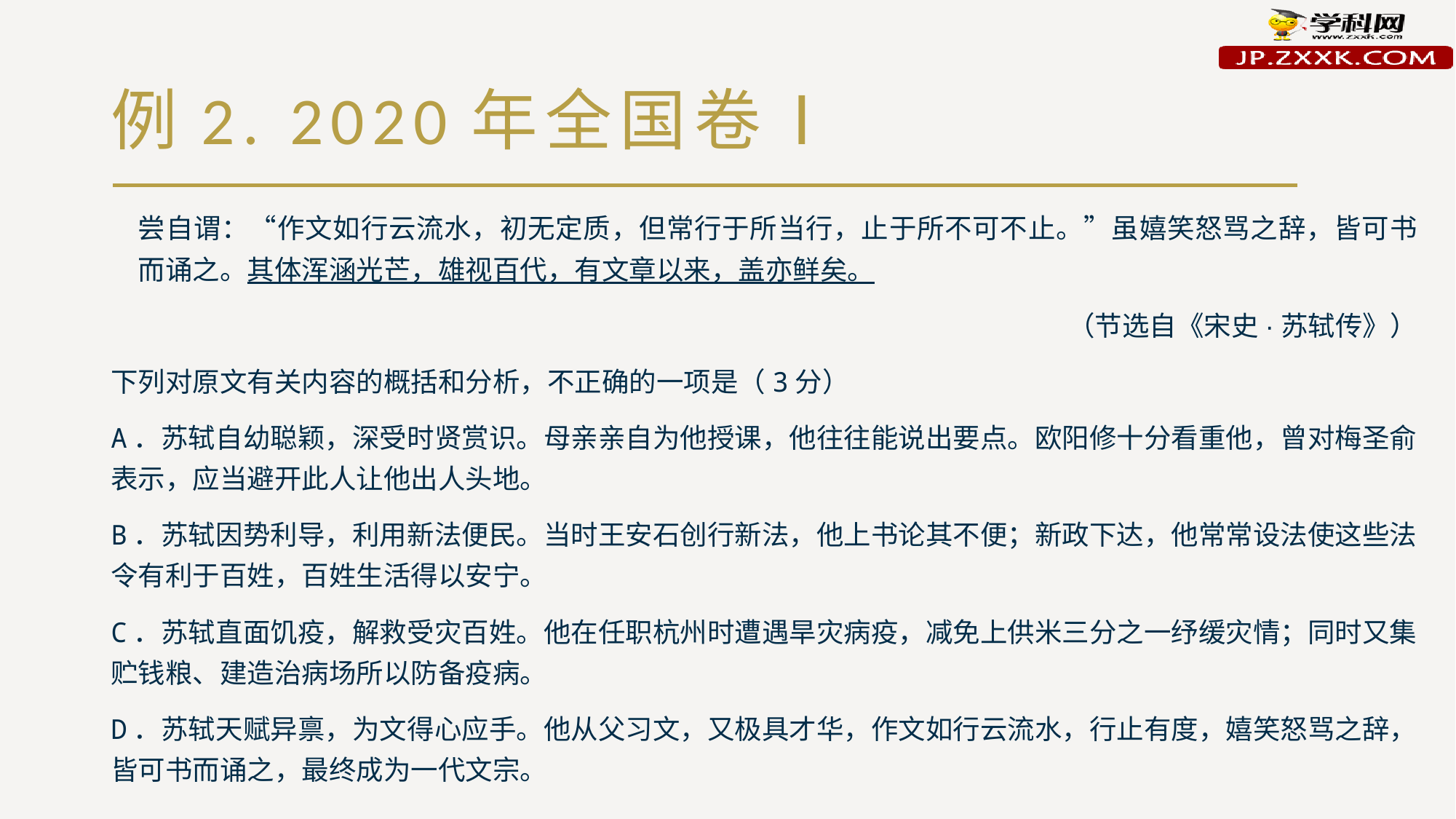

# 例2. 2020年全国卷Ⅰ
尝自谓：“作文如行云流水，初无定质，但常行于所当行，止于所不可不止。”虽嬉笑怒骂之辞，皆可书而诵之。其体浑涵光芒，雄视百代，有文章以来，盖亦鲜矣。
（节选自《宋史·苏轼传》）
下列对原文有关内容的概括和分析，不正确的一项是（3分）
A．苏轼自幼聪颖，深受时贤赏识。母亲亲自为他授课，他往往能说出要点。欧阳修十分看重他，曾对梅圣俞表示，应当避开此人让他出人头地。
B．苏轼因势利导，利用新法便民。当时王安石创行新法，他上书论其不便；新政下达，他常常设法使这些法令有利于百姓，百姓生活得以安宁。
C．苏轼直面饥疫，解救受灾百姓。他在任职杭州时遭遇旱灾病疫，减免上供米三分之一纾缓灾情；同时又集贮钱粮、建造治病场所以防备疫病。
D．苏轼天赋异禀，为文得心应手。他从父习文，又极具才华，作文如行云流水，行止有度，嬉笑怒骂之辞，皆可书而诵之，最终成为一代文宗。